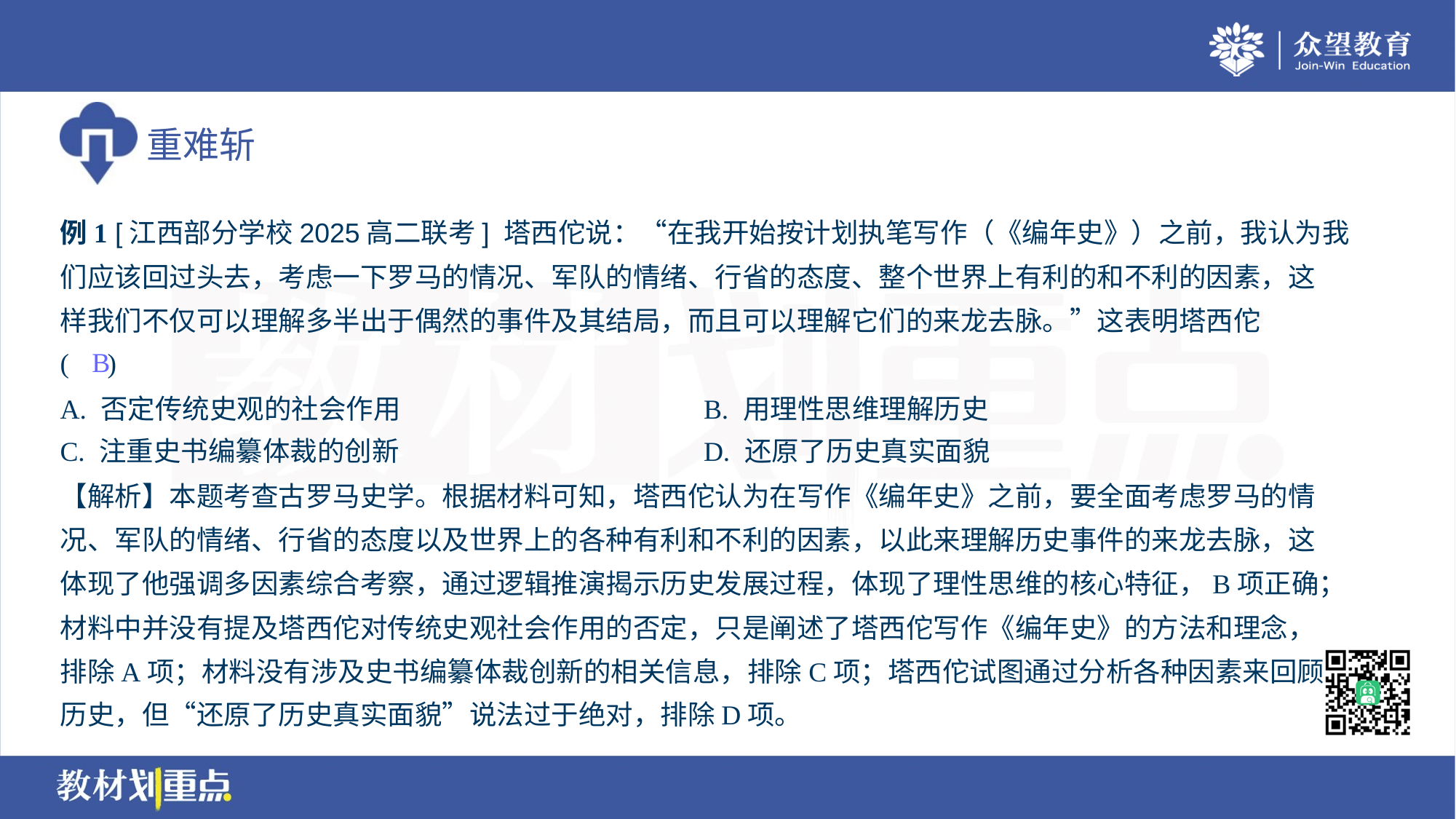

例1 [江西部分学校2025高二联考] 塔西佗说：“在我开始按计划执笔写作（《编年史》）之前，我认为我
们应该回过头去，考虑一下罗马的情况、军队的情绪、行省的态度、整个世界上有利的和不利的因素，这
样我们不仅可以理解多半出于偶然的事件及其结局，而且可以理解它们的来龙去脉。”这表明塔西佗
(     )
B
A. 否定传统史观的社会作用	B. 用理性思维理解历史
C. 注重史书编纂体裁的创新	D. 还原了历史真实面貌
【解析】本题考查古罗马史学。根据材料可知，塔西佗认为在写作《编年史》之前，要全面考虑罗马的情
况、军队的情绪、行省的态度以及世界上的各种有利和不利的因素，以此来理解历史事件的来龙去脉，这
体现了他强调多因素综合考察，通过逻辑推演揭示历史发展过程，体现了理性思维的核心特征，B项正确；
材料中并没有提及塔西佗对传统史观社会作用的否定，只是阐述了塔西佗写作《编年史》的方法和理念，
排除A项；材料没有涉及史书编纂体裁创新的相关信息，排除C项；塔西佗试图通过分析各种因素来回顾
历史，但“还原了历史真实面貌”说法过于绝对，排除D项。